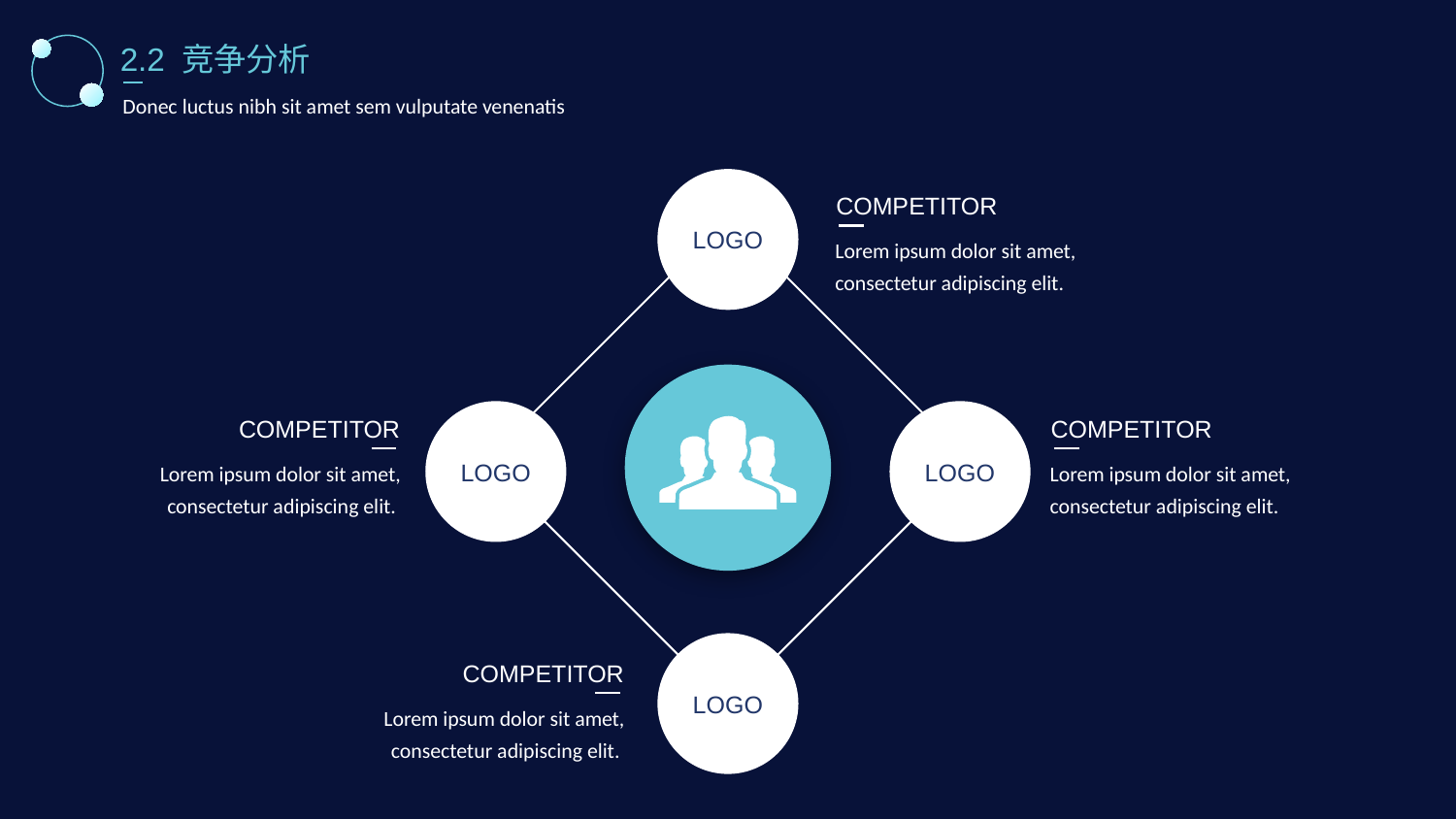

2.2 竞争分析

Donec luctus nibh sit amet sem vulputate venenatis
LOGO
COMPETITOR
Lorem ipsum dolor sit amet, consectetur adipiscing elit.

COMPETITOR
COMPETITOR
LOGO
LOGO

Lorem ipsum dolor sit amet, consectetur adipiscing elit.
Lorem ipsum dolor sit amet, consectetur adipiscing elit.
LOGO
COMPETITOR
Lorem ipsum dolor sit amet, consectetur adipiscing elit.